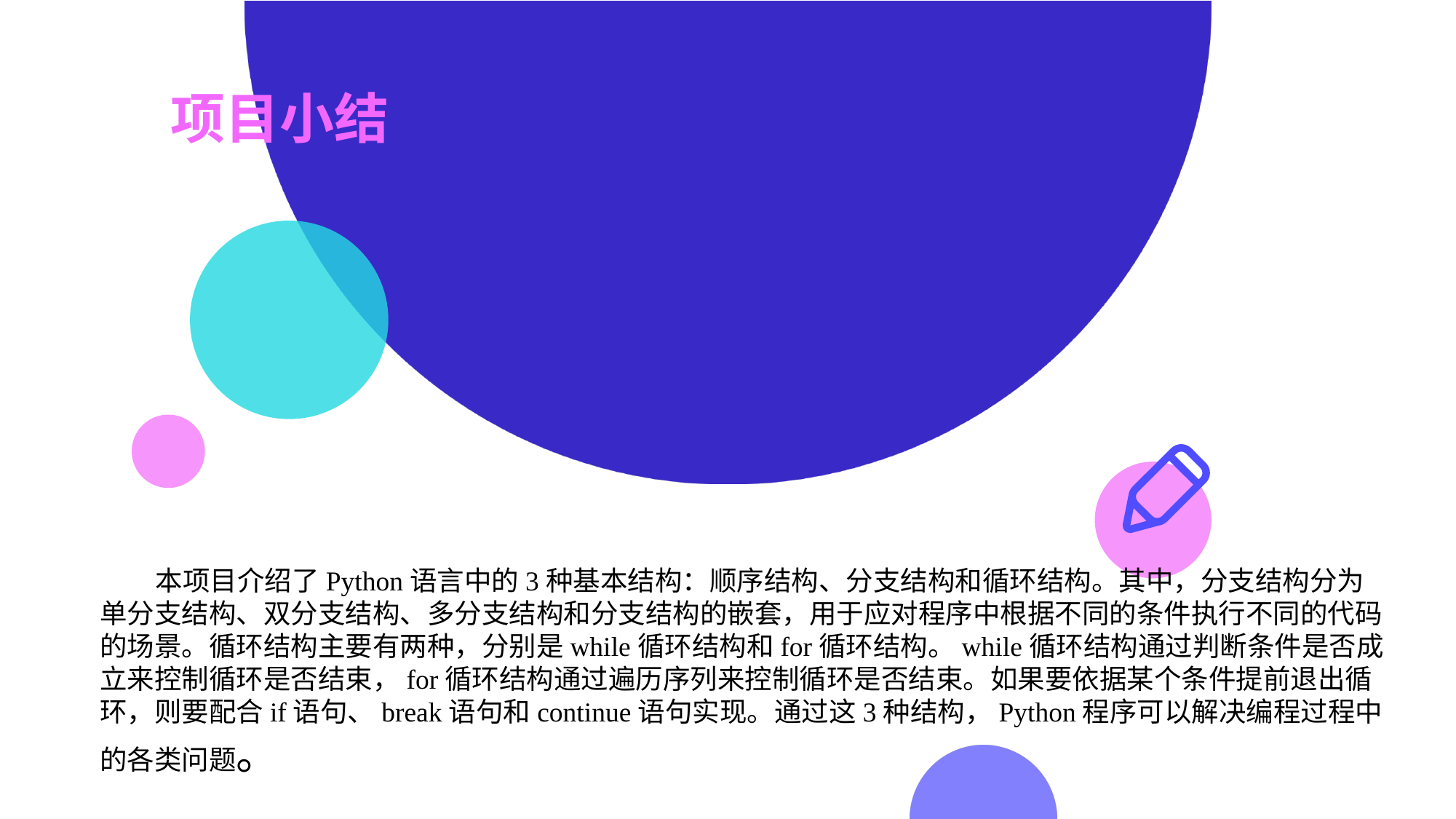

# 项目小结
        本项目介绍了Python语言中的3种基本结构：顺序结构、分支结构和循环结构。其中，分支结构分为单分支结构、双分支结构、多分支结构和分支结构的嵌套，用于应对程序中根据不同的条件执行不同的代码的场景。循环结构主要有两种，分别是while循环结构和for循环结构。while循环结构通过判断条件是否成立来控制循环是否结束，for循环结构通过遍历序列来控制循环是否结束。如果要依据某个条件提前退出循环，则要配合if语句、break语句和continue语句实现。通过这3种结构，Python程序可以解决编程过程中的各类问题。